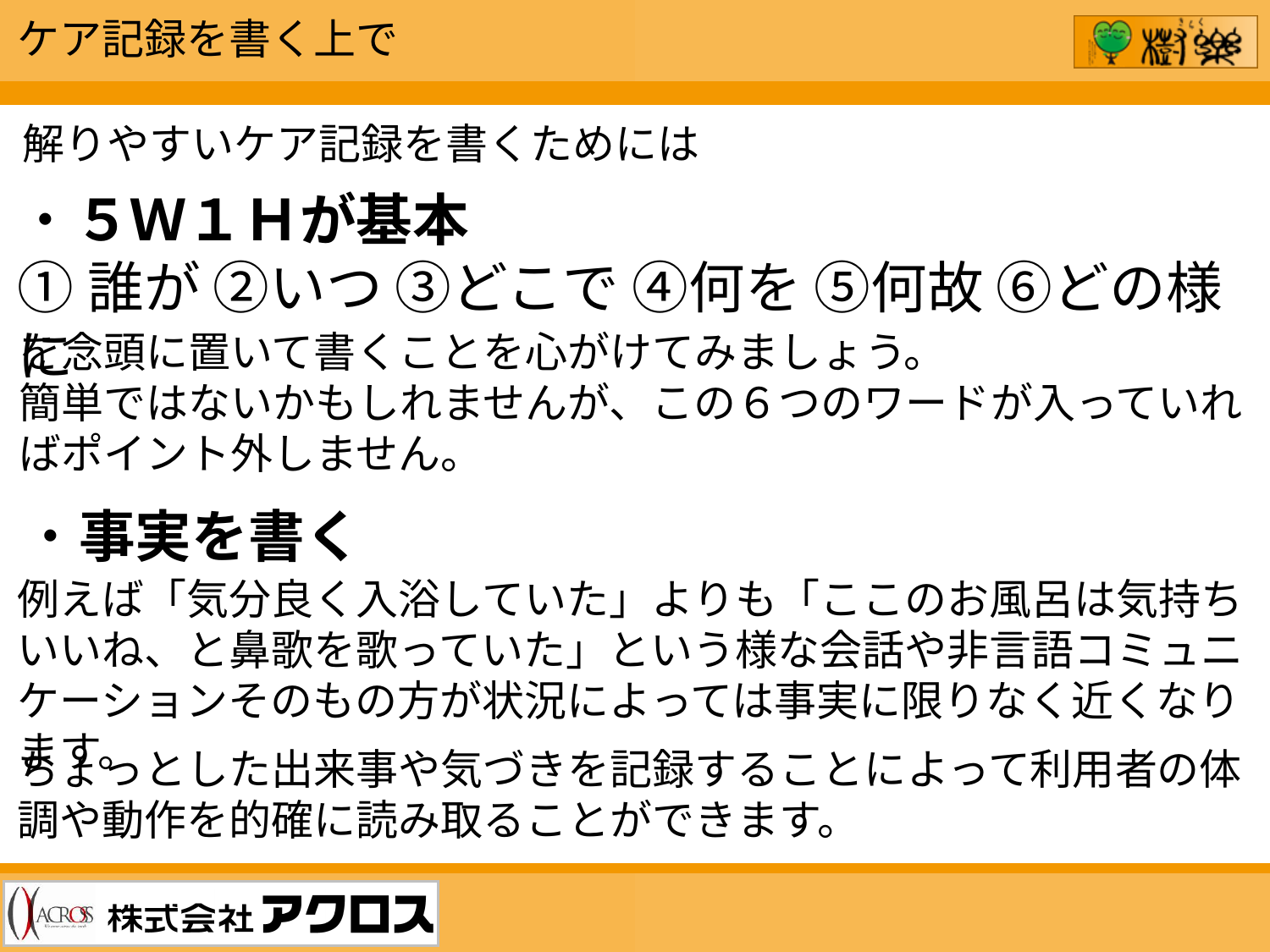

ケア記録を書く上で
解りやすいケア記録を書くためには

・５Ｗ１Ｈが基本
①誰が ②いつ ③どこで ④何を ⑤何故 ⑥どの様に

を念頭に置いて書くことを心がけてみましょう。
簡単ではないかもしれませんが、この６つのワードが入っていればポイント外しません。
・事実を書く
例えば「気分良く入浴していた」よりも「ここのお風呂は気持ちいいね、と鼻歌を歌っていた」という様な会話や非言語コミュニケーションそのもの方が状況によっては事実に限りなく近くなります。
ちょっとした出来事や気づきを記録することによって利用者の体調や動作を的確に読み取ることができます。